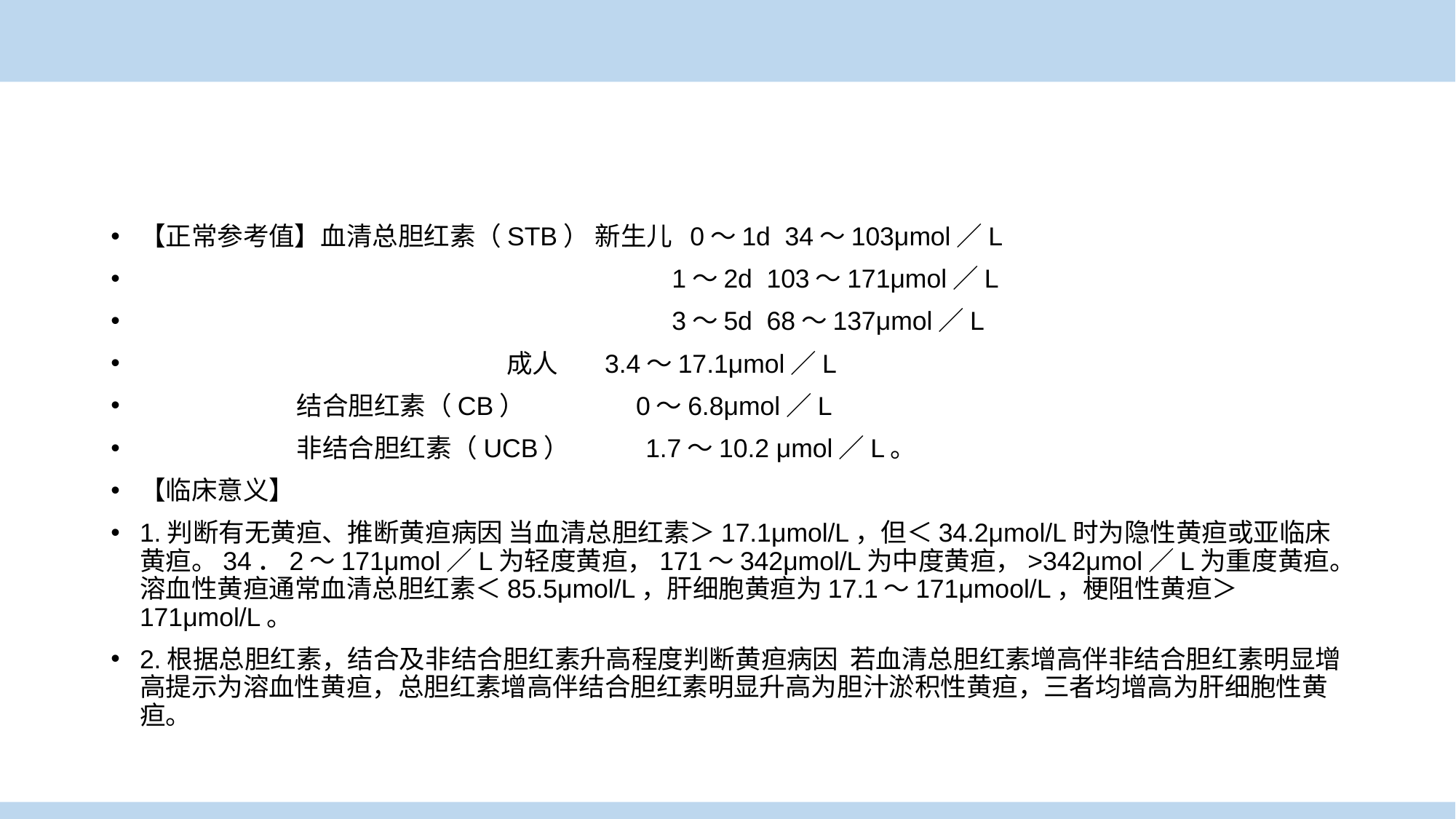

【正常参考值】血清总胆红素（STB） 新生儿  0～1d  34～103μmol／L
                                                                           1～2d  103～171μmol／L
                                                                           3～5d  68～137μmol／L
                                                              成人       3.4～17.1μmol／L
                          结合胆红素（CB）                  0～6.8μmol／L
                          非结合胆红素（UCB）            1.7～10.2 μmol／L。
【临床意义】
1.判断有无黄疸、推断黄疸病因 当血清总胆红素＞17.1μmol/L，但＜34.2μmol/L时为隐性黄疸或亚临床黄疸。34．2～171μmol／L为轻度黄疸，171～342μmol/L为中度黄疸，>342μmol／L为重度黄疸。溶血性黄疸通常血清总胆红素＜85.5μmol/L，肝细胞黄疸为17.1～171μmool/L，梗阻性黄疸＞171μmol/L。
2.根据总胆红素，结合及非结合胆红素升高程度判断黄疸病因  若血清总胆红素增高伴非结合胆红素明显增高提示为溶血性黄疸，总胆红素增高伴结合胆红素明显升高为胆汁淤积性黄疸，三者均增高为肝细胞性黄疸。